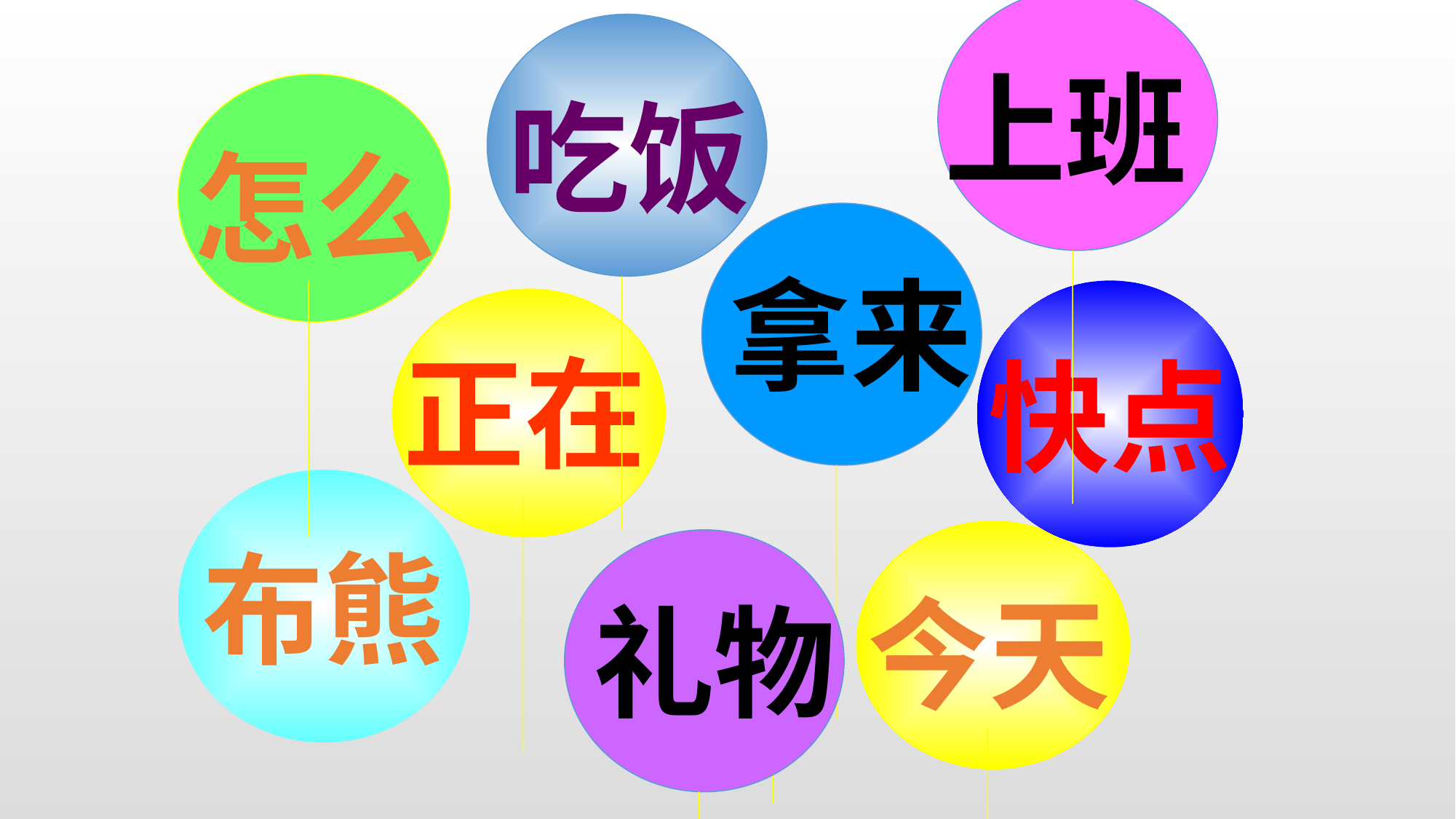

上班

吃饭

怎么

拿来
快点

正在
布熊

今天

礼物